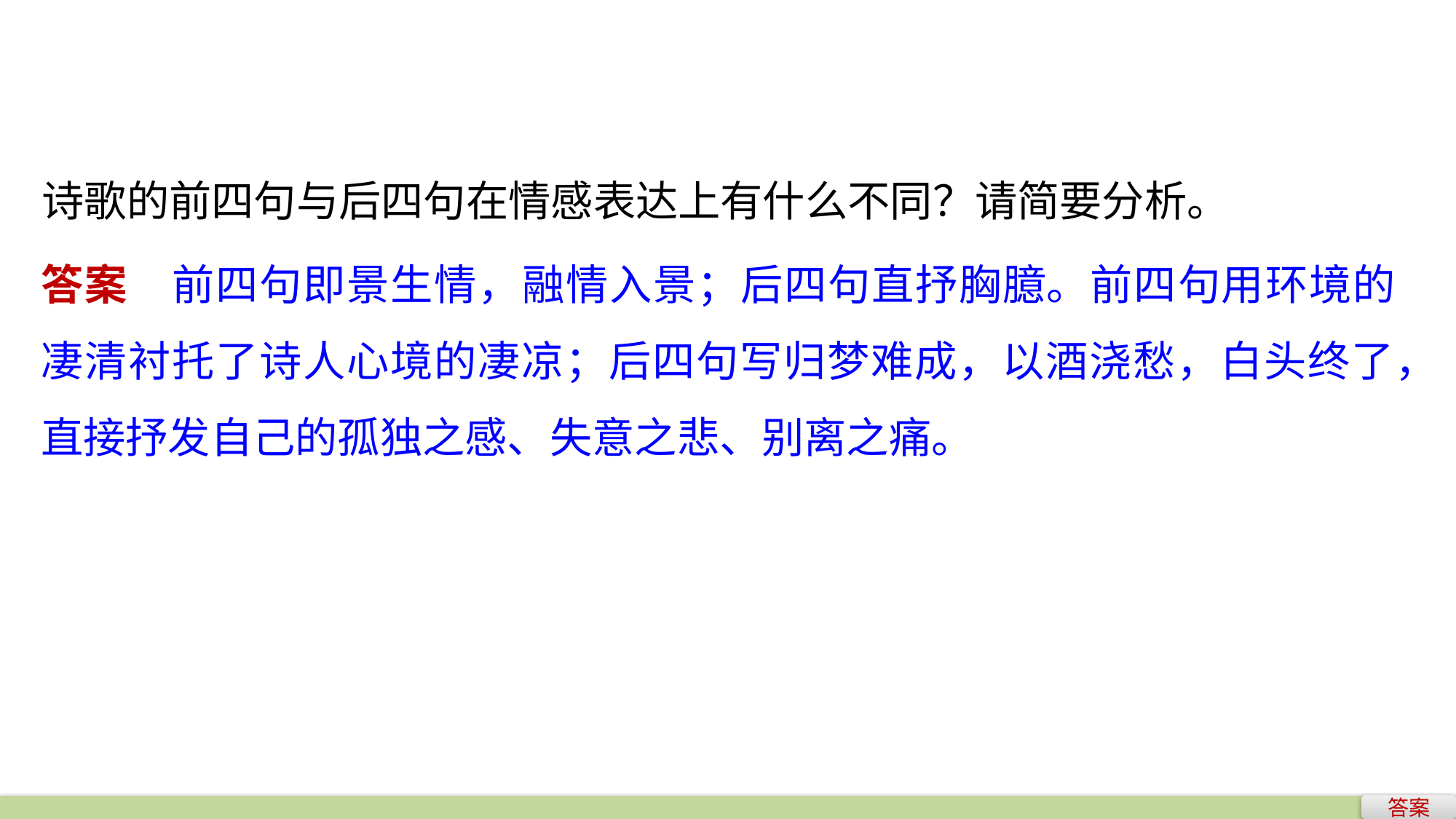

诗歌的前四句与后四句在情感表达上有什么不同？请简要分析。
答案　前四句即景生情，融情入景；后四句直抒胸臆。前四句用环境的凄清衬托了诗人心境的凄凉；后四句写归梦难成，以酒浇愁，白头终了，直接抒发自己的孤独之感、失意之悲、别离之痛。
答案